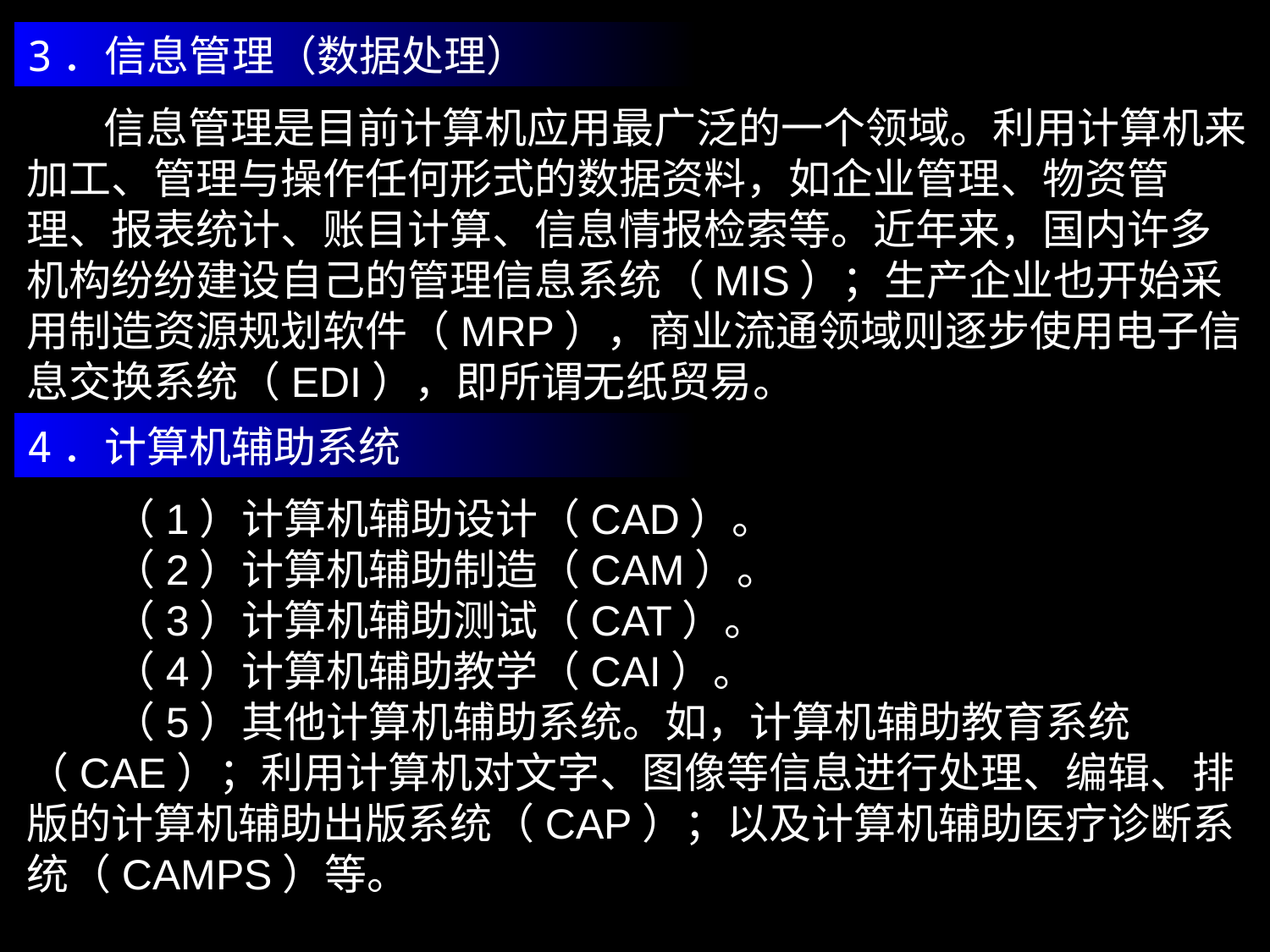

3．信息管理（数据处理）
       信息管理是目前计算机应用最广泛的一个领域。利用计算机来加工、管理与操作任何形式的数据资料，如企业管理、物资管理、报表统计、账目计算、信息情报检索等。近年来，国内许多机构纷纷建设自己的管理信息系统（MIS）；生产企业也开始采用制造资源规划软件（MRP），商业流通领域则逐步使用电子信息交换系统（EDI），即所谓无纸贸易。
4．计算机辅助系统
        （1）计算机辅助设计（CAD）。
        （2）计算机辅助制造（CAM）。
        （3）计算机辅助测试（CAT）。
        （4）计算机辅助教学（CAI）。
        （5）其他计算机辅助系统。如，计算机辅助教育系统（CAE）；利用计算机对文字、图像等信息进行处理、编辑、排版的计算机辅助出版系统（CAP）；以及计算机辅助医疗诊断系统（CAMPS）等。